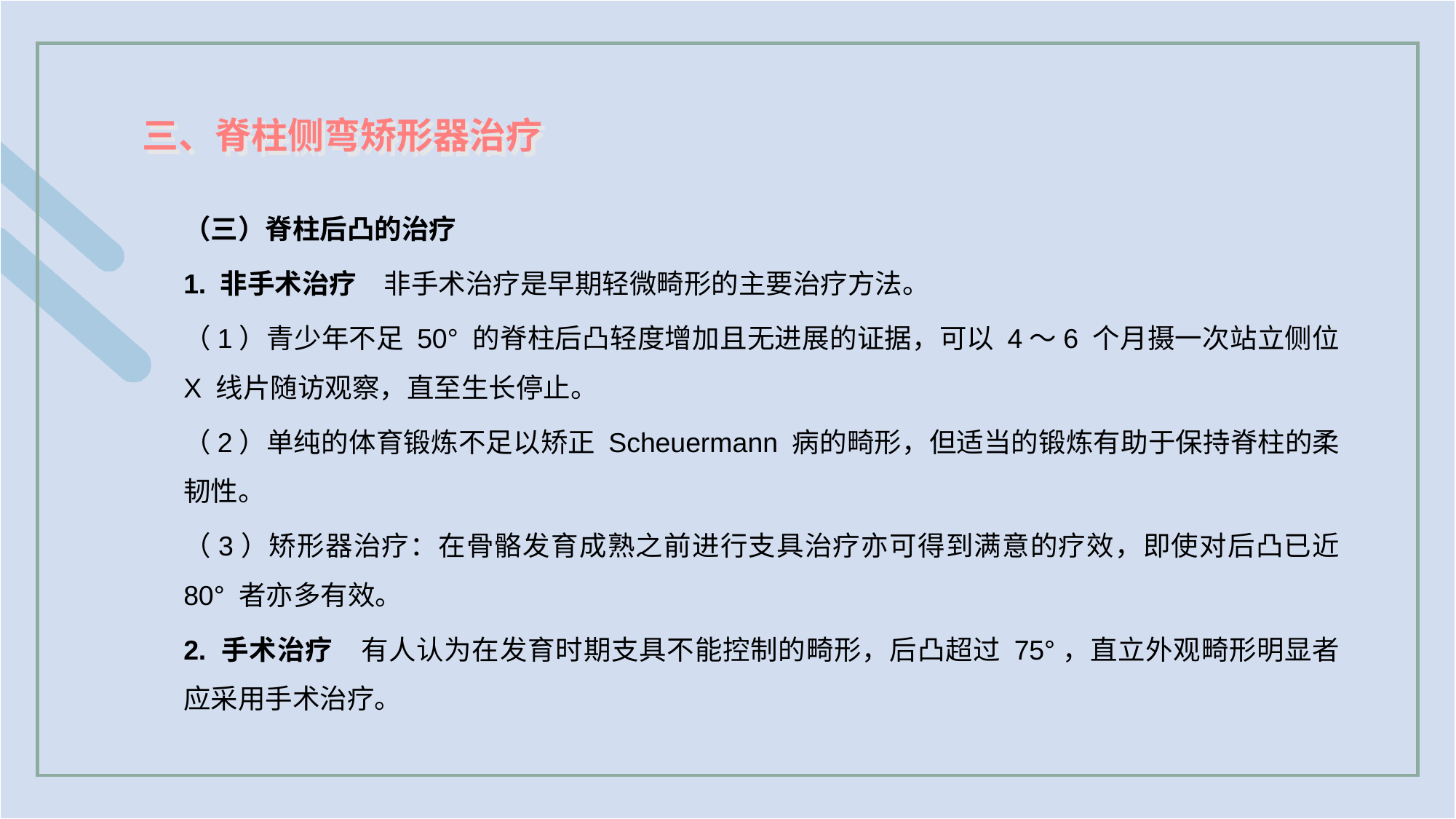

三、脊柱侧弯矫形器治疗
（三）脊柱后凸的治疗
1. 非手术治疗　非手术治疗是早期轻微畸形的主要治疗方法。
（1）青少年不足 50° 的脊柱后凸轻度增加且无进展的证据，可以 4～6 个月摄一次站立侧位 X 线片随访观察，直至生长停止。
（2）单纯的体育锻炼不足以矫正 Scheuermann 病的畸形，但适当的锻炼有助于保持脊柱的柔韧性。
（3）矫形器治疗：在骨骼发育成熟之前进行支具治疗亦可得到满意的疗效，即使对后凸已近 80° 者亦多有效。
2. 手术治疗　有人认为在发育时期支具不能控制的畸形，后凸超过 75°，直立外观畸形明显者应采用手术治疗。